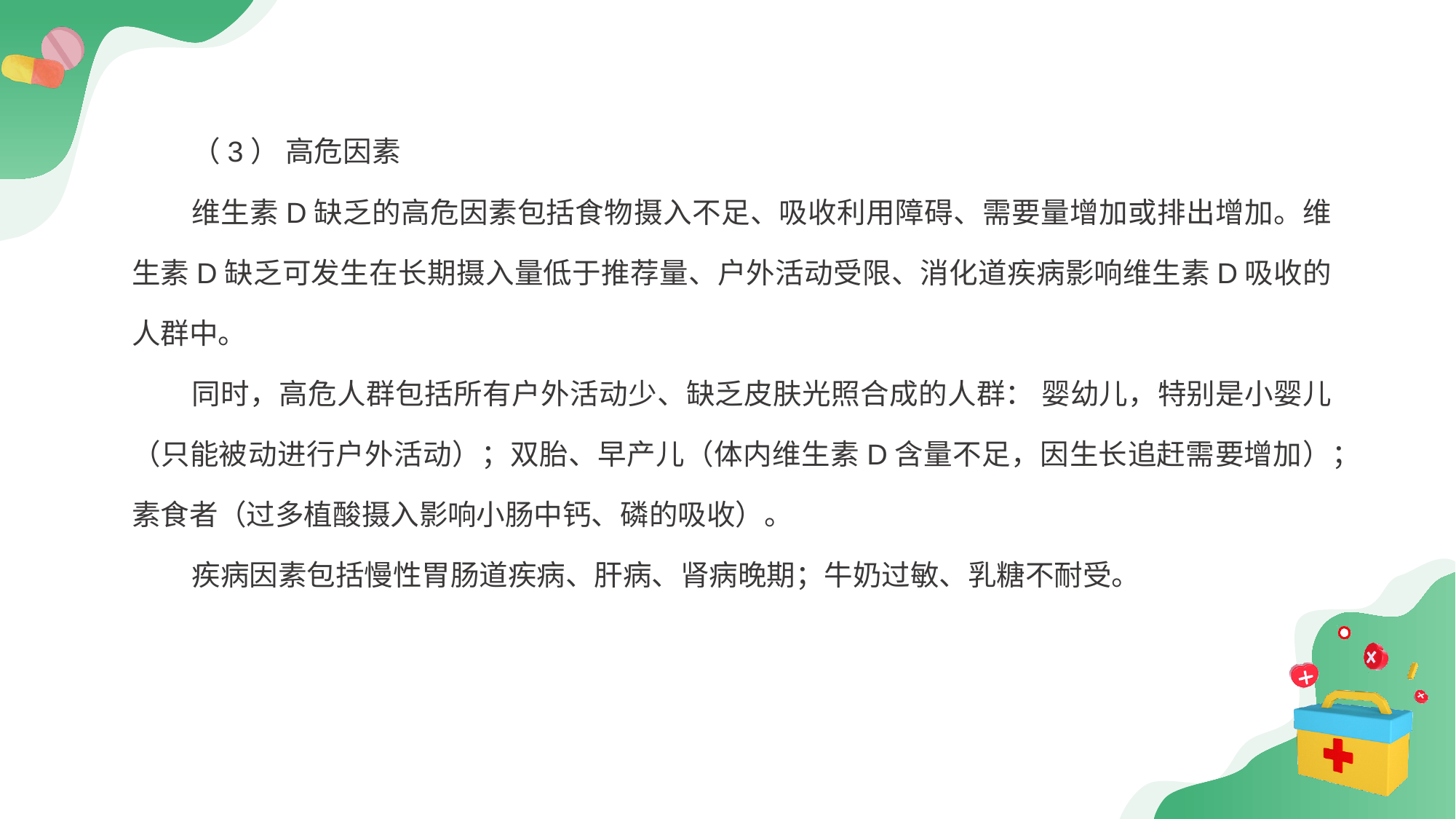

（3） 高危因素
维生素D缺乏的高危因素包括食物摄入不足、吸收利用障碍、需要量增加或排出增加。维生素D缺乏可发生在长期摄入量低于推荐量、户外活动受限、消化道疾病影响维生素D吸收的人群中。
同时，高危人群包括所有户外活动少、缺乏皮肤光照合成的人群： 婴幼儿，特别是小婴儿（只能被动进行户外活动）；双胎、早产儿（体内维生素D含量不足，因生长追赶需要增加）；素食者（过多植酸摄入影响小肠中钙、磷的吸收）。
疾病因素包括慢性胃肠道疾病、肝病、肾病晚期；牛奶过敏、乳糖不耐受。